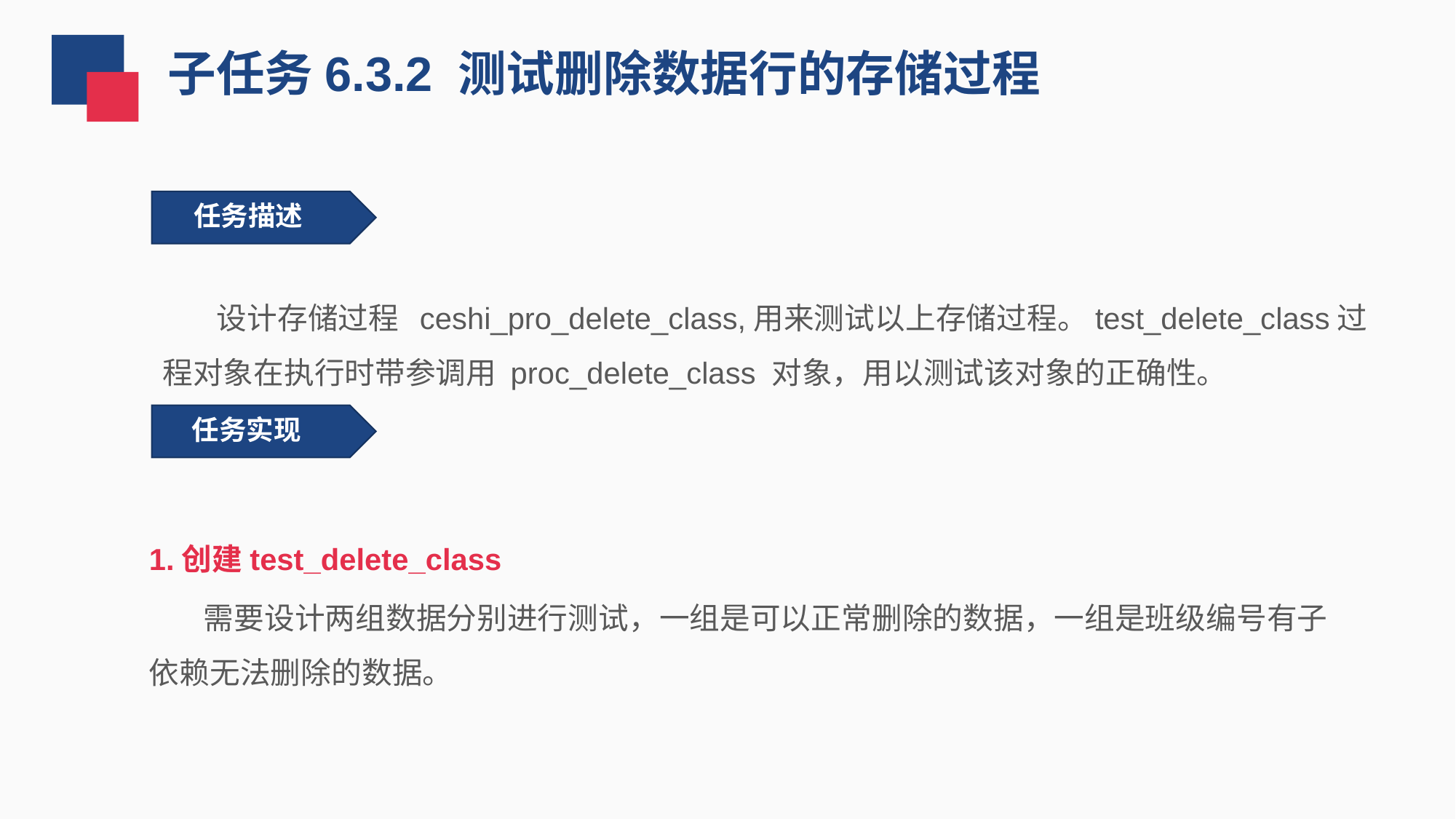

子任务6.3.2 测试删除数据行的存储过程

    任务描述
       设计存储过程  ceshi_pro_delete_class,用来测试以上存储过程。test_delete_class过程对象在执行时带参调用 proc_delete_class 对象，用以测试该对象的正确性。

任务实现
1.创建test_delete_class
       需要设计两组数据分别进行测试，一组是可以正常删除的数据，一组是班级编号有子依赖无法删除的数据。